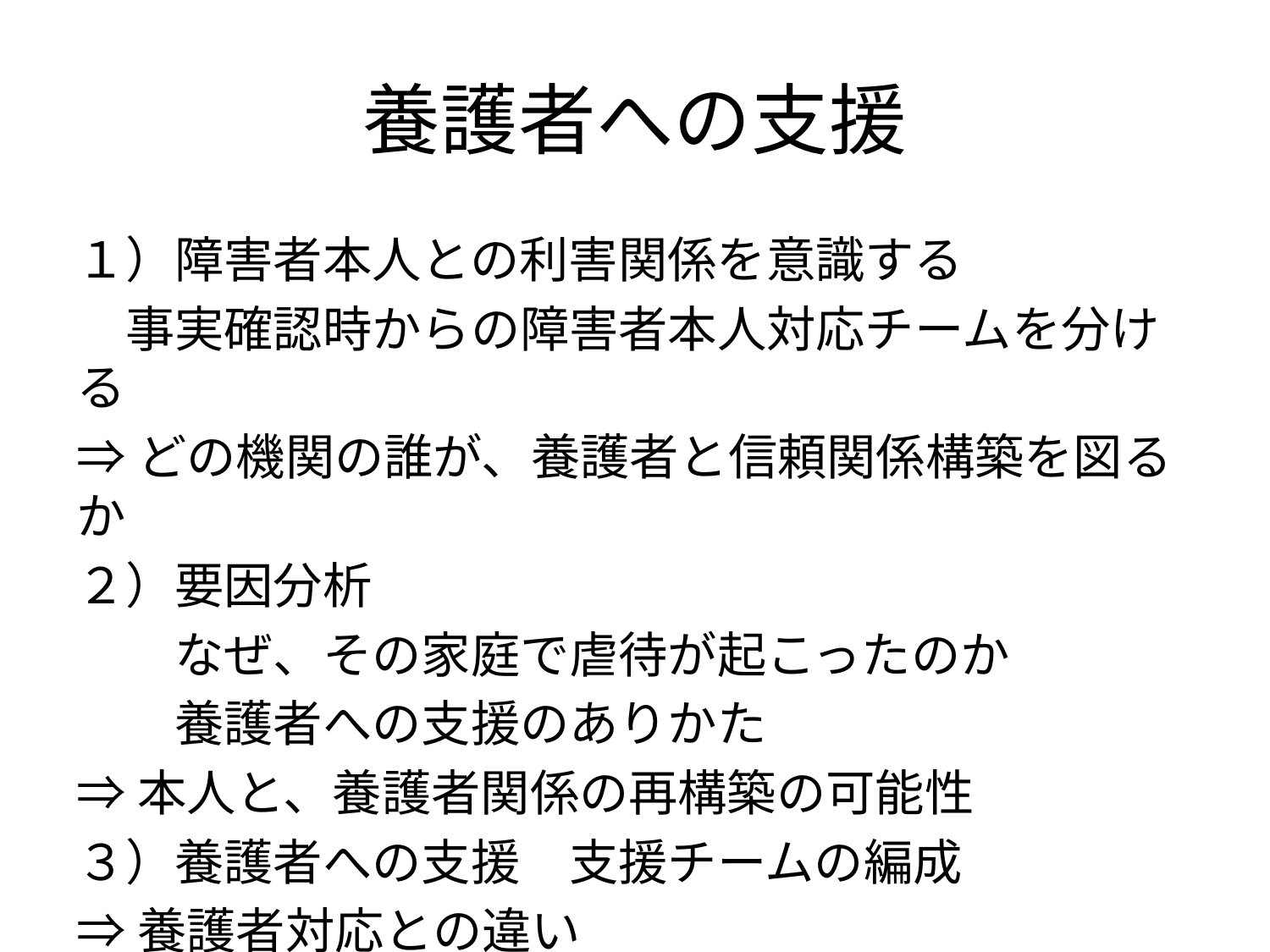

# 養護者への支援
１）障害者本人との利害関係を意識する
　事実確認時からの障害者本人対応チームを分ける
⇒どの機関の誰が、養護者と信頼関係構築を図るか
２）要因分析
　　なぜ、その家庭で虐待が起こったのか
　　養護者への支援のありかた
⇒本人と、養護者関係の再構築の可能性
３）養護者への支援　支援チームの編成
⇒養護者対応との違い